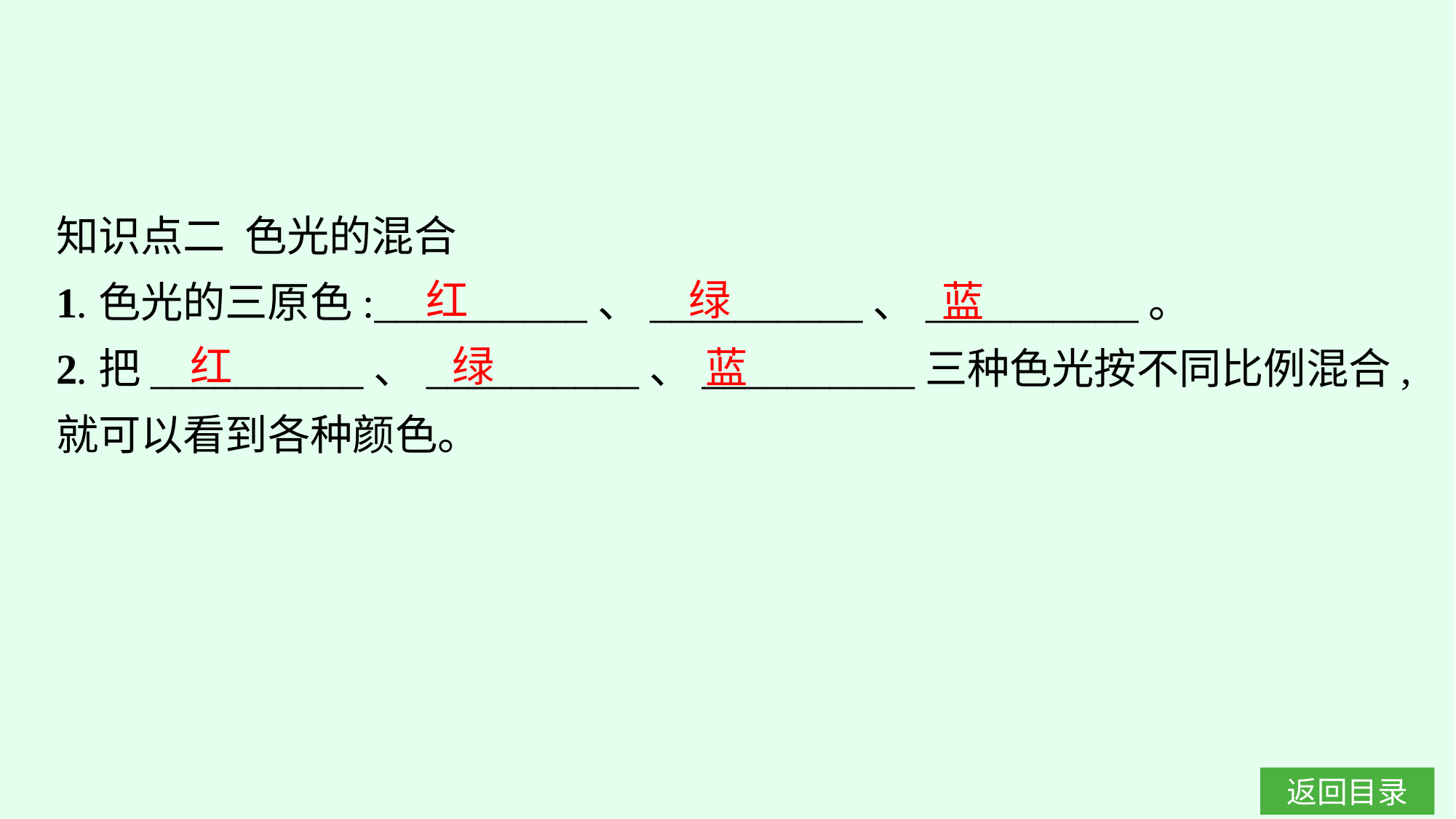

知识点二  色光的混合
1.色光的三原色:__________、__________、__________。
2.把__________、__________、__________三种色光按不同比例混合,就可以看到各种颜色。
绿
红
蓝
绿
红
蓝